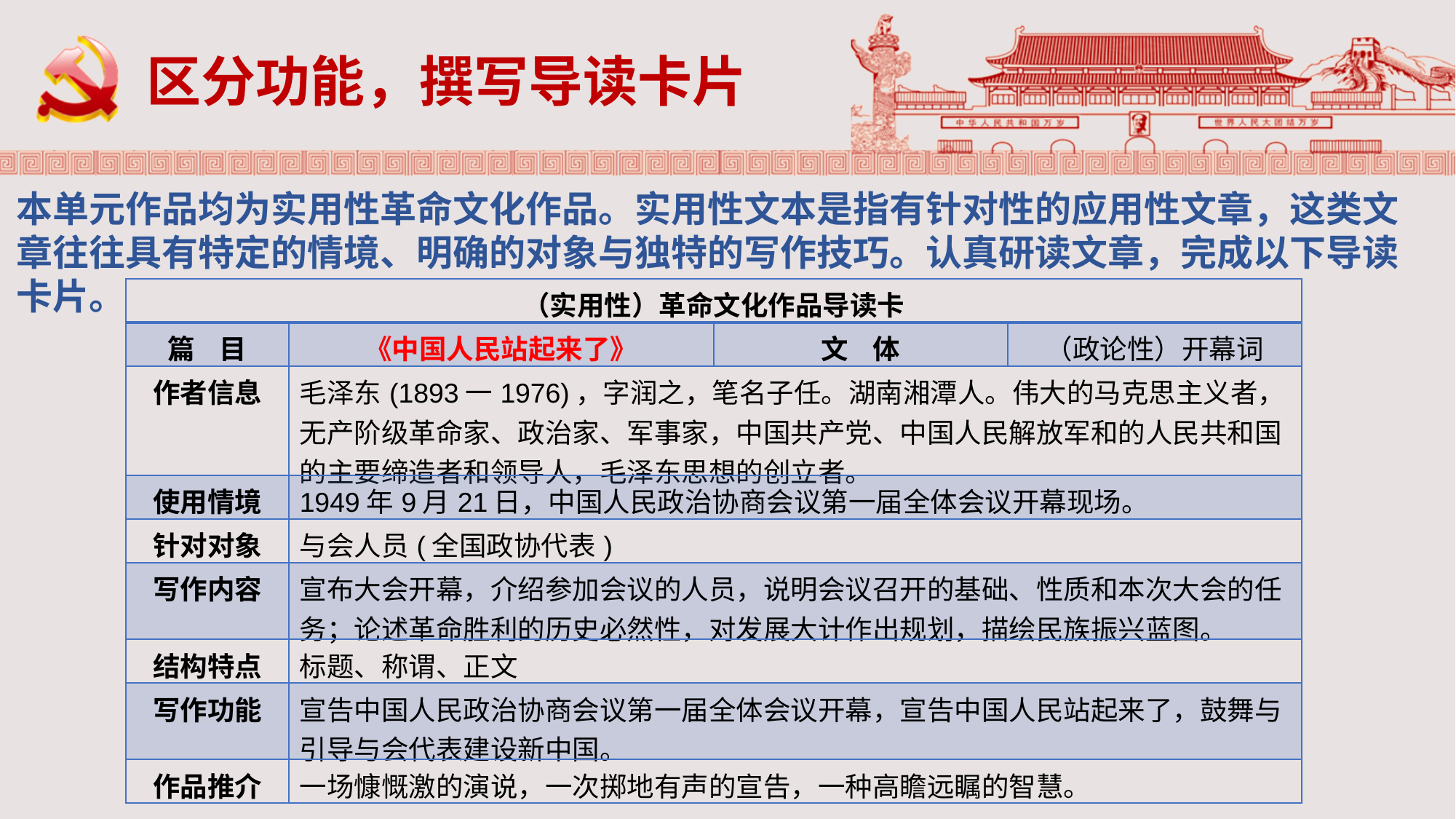

区分功能，撰写导读卡片
本单元作品均为实用性革命文化作品。实用性文本是指有针对性的应用性文章，这类文章往往具有特定的情境、明确的对象与独特的写作技巧。认真研读文章，完成以下导读卡片。

| （实用性）革命文化作品导读卡 |  |  |  |
| --- | --- | --- | --- |
| 篇 目 | 《中国人民站起来了》 | 文 体 | （政论性）开幕词 |
| 作者信息 | 毛泽东(1893一1976)，字润之，笔名子任。湖南湘潭人。伟大的马克思主义者，无产阶级革命家、政治家、军事家，中国共产党、中国人民解放军和的人民共和国的主要缔造者和领导人，毛泽东思想的创立者。 |  |  |
| 使用情境 | 1949年9月21日，中国人民政治协商会议第一届全体会议开幕现场。 |  |  |
| 针对对象 | 与会人员(全国政协代表) |  |  |
| 写作内容 | 宣布大会开幕，介绍参加会议的人员，说明会议召开的基础、性质和本次大会的任务；论述革命胜利的历史必然性，对发展大计作出规划，描绘民族振兴蓝图。 |  |  |
| 结构特点 | 标题、称谓、正文 |  |  |
| 写作功能 | 宣告中国人民政治协商会议第一届全体会议开幕，宣告中国人民站起来了，鼓舞与引导与会代表建设新中国。 |  |  |
| 作品推介 | 一场慷慨激的演说，一次掷地有声的宣告，一种高瞻远瞩的智慧。 |  |  |